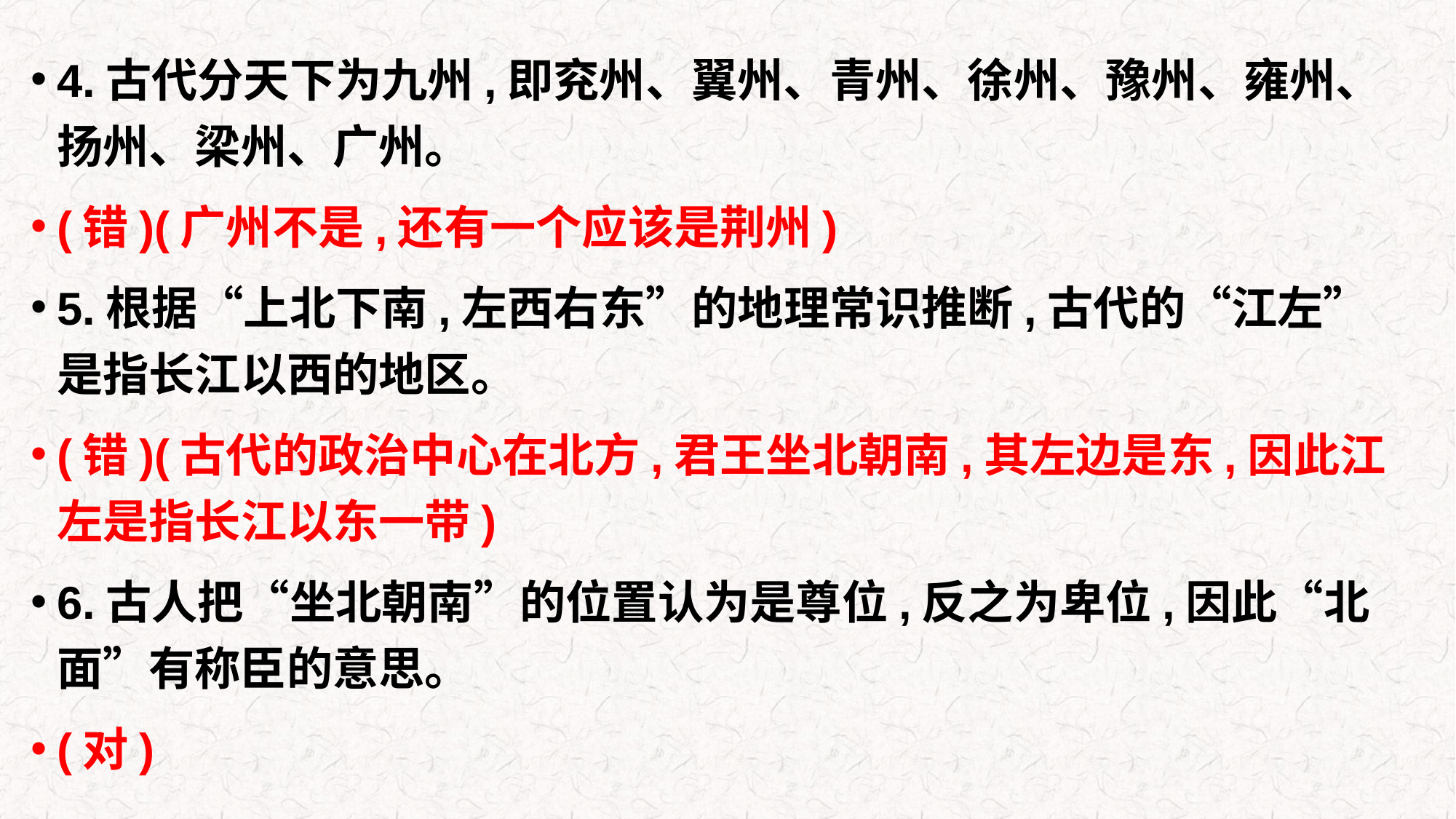

4.古代分天下为九州,即兖州、翼州、青州、徐州、豫州、雍州、扬州、梁州、广州。
(错)(广州不是,还有一个应该是荆州)
5.根据“上北下南,左西右东”的地理常识推断,古代的“江左”是指长江以西的地区。
(错)(古代的政治中心在北方,君王坐北朝南,其左边是东,因此江左是指长江以东一带)
6.古人把“坐北朝南”的位置认为是尊位,反之为卑位,因此“北面”有称臣的意思。
(对)